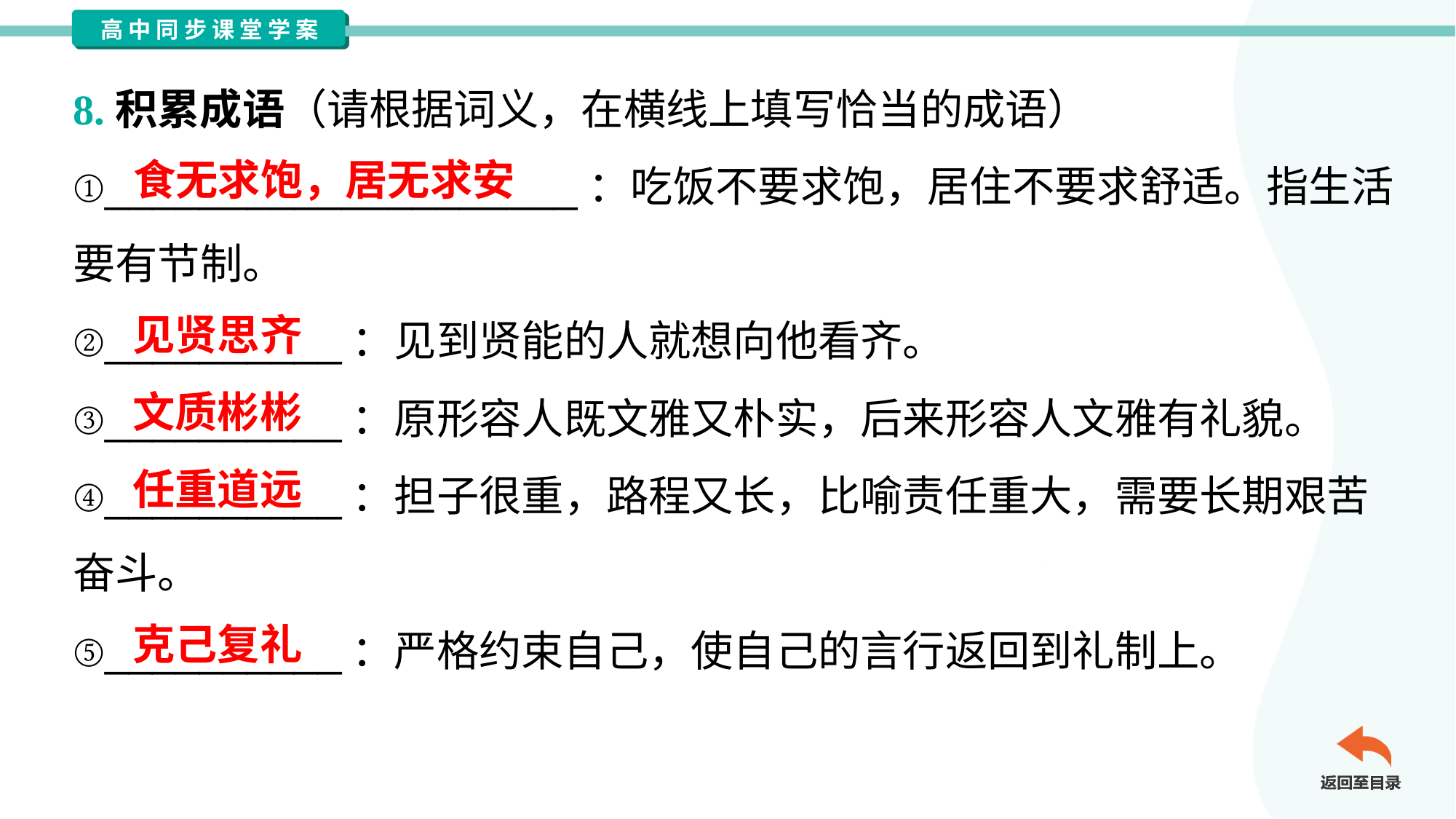

8.积累成语（请根据词义，在横线上填写恰当的成语）
①____________________：吃饭不要求饱，居住不要求舒适。指生活
要有节制。
②__________：见到贤能的人就想向他看齐。
③__________：原形容人既文雅又朴实，后来形容人文雅有礼貌。
④__________：担子很重，路程又长，比喻责任重大，需要长期艰苦
奋斗。
⑤__________：严格约束自己，使自己的言行返回到礼制上。
食无求饱，居无求安
见贤思齐
文质彬彬
任重道远
克己复礼